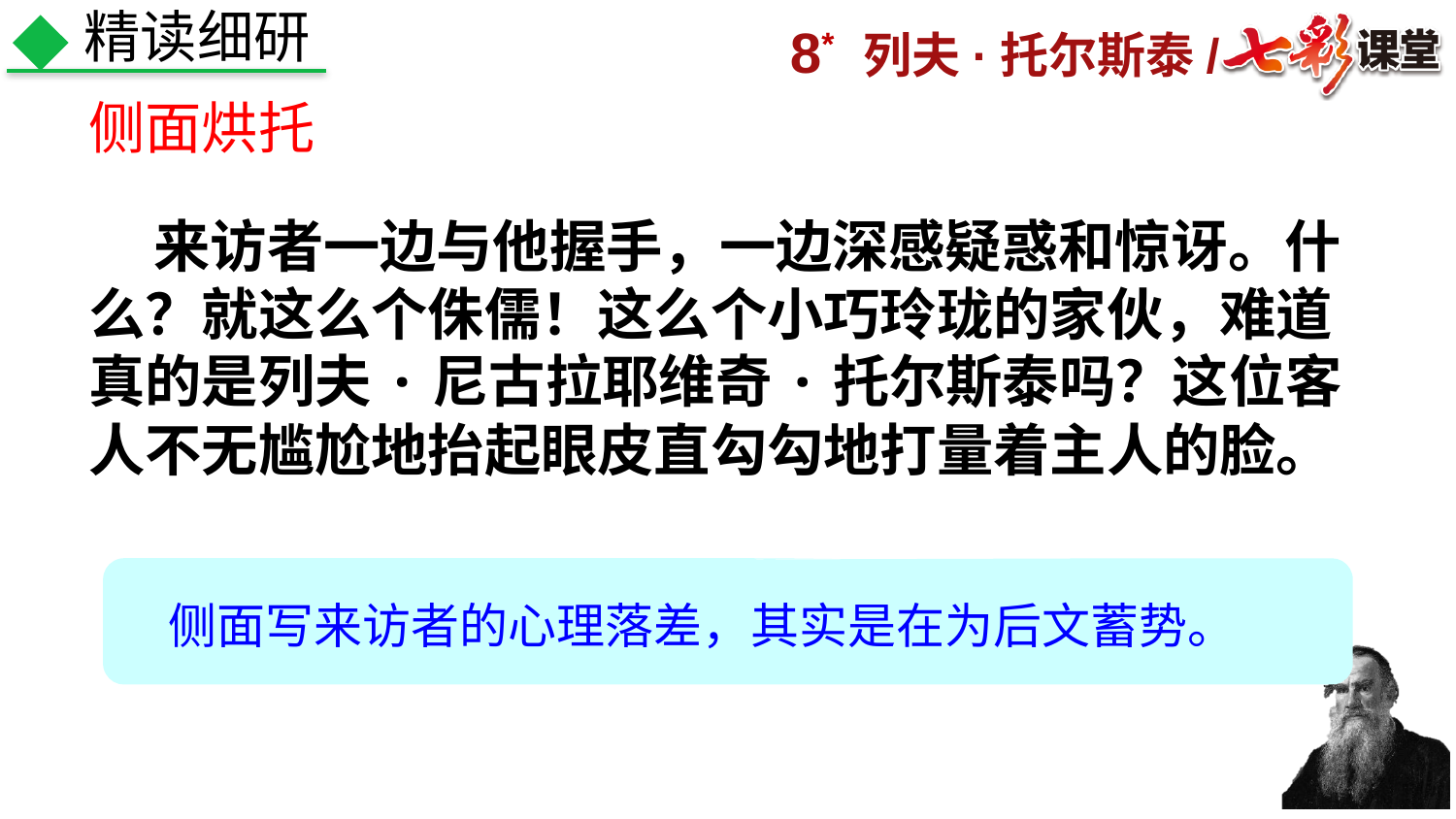

精读细研

侧面烘托
    来访者一边与他握手，一边深感疑惑和惊讶。什么？就这么个侏儒！这么个小巧玲珑的家伙，难道真的是列夫·尼古拉耶维奇·托尔斯泰吗？这位客人不无尴尬地抬起眼皮直勾勾地打量着主人的脸。
   侧面写来访者的心理落差，其实是在为后文蓄势。